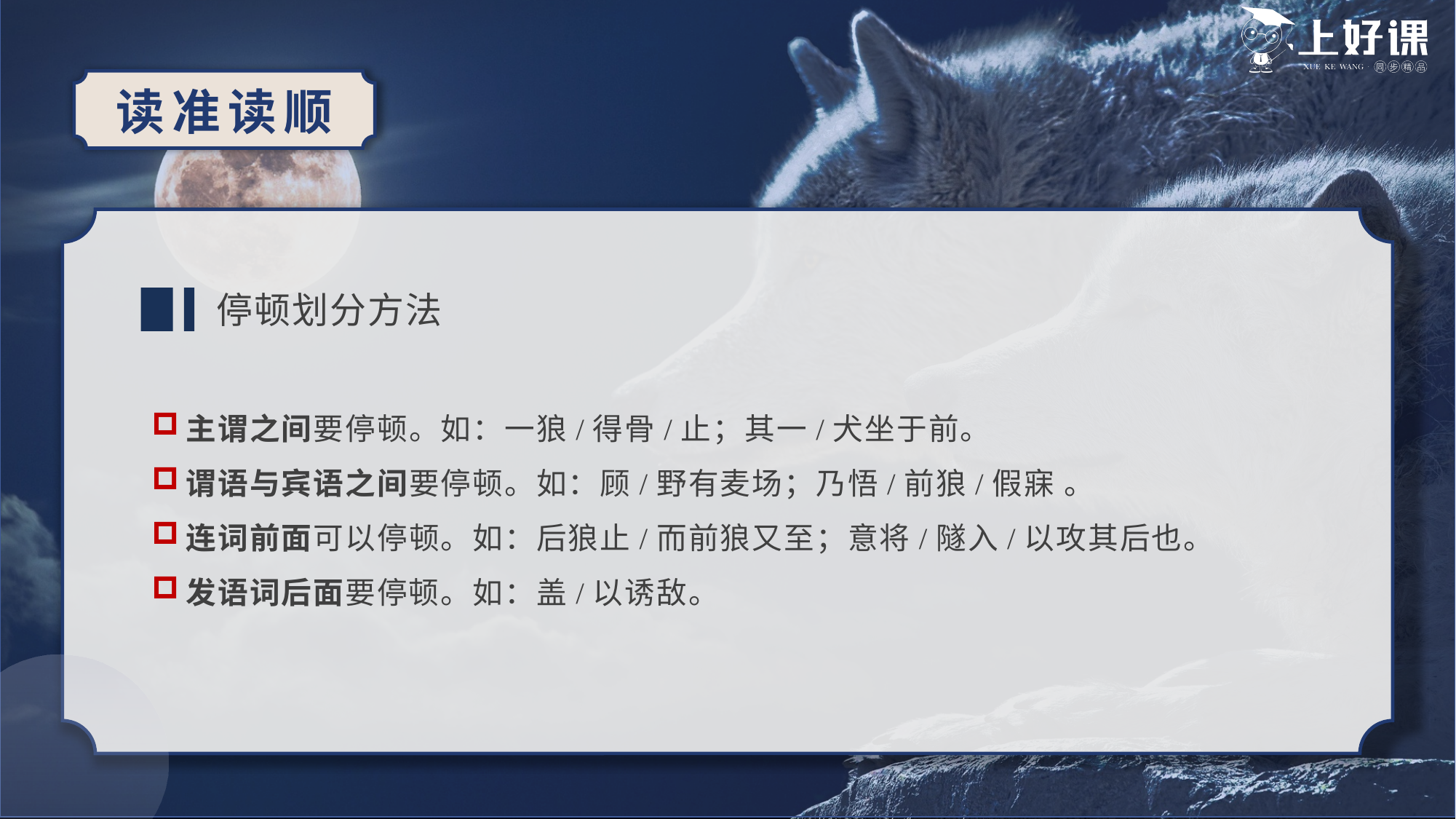

读准读顺
停顿划分方法

主谓之间要停顿。如：一狼/得骨/止；其一/犬坐于前。
谓语与宾语之间要停顿。如：顾/野有麦场；乃悟/前狼/假寐 。
连词前面可以停顿。如：后狼止/而前狼又至；意将/隧入/以攻其后也。
发语词后面要停顿。如：盖/以诱敌。